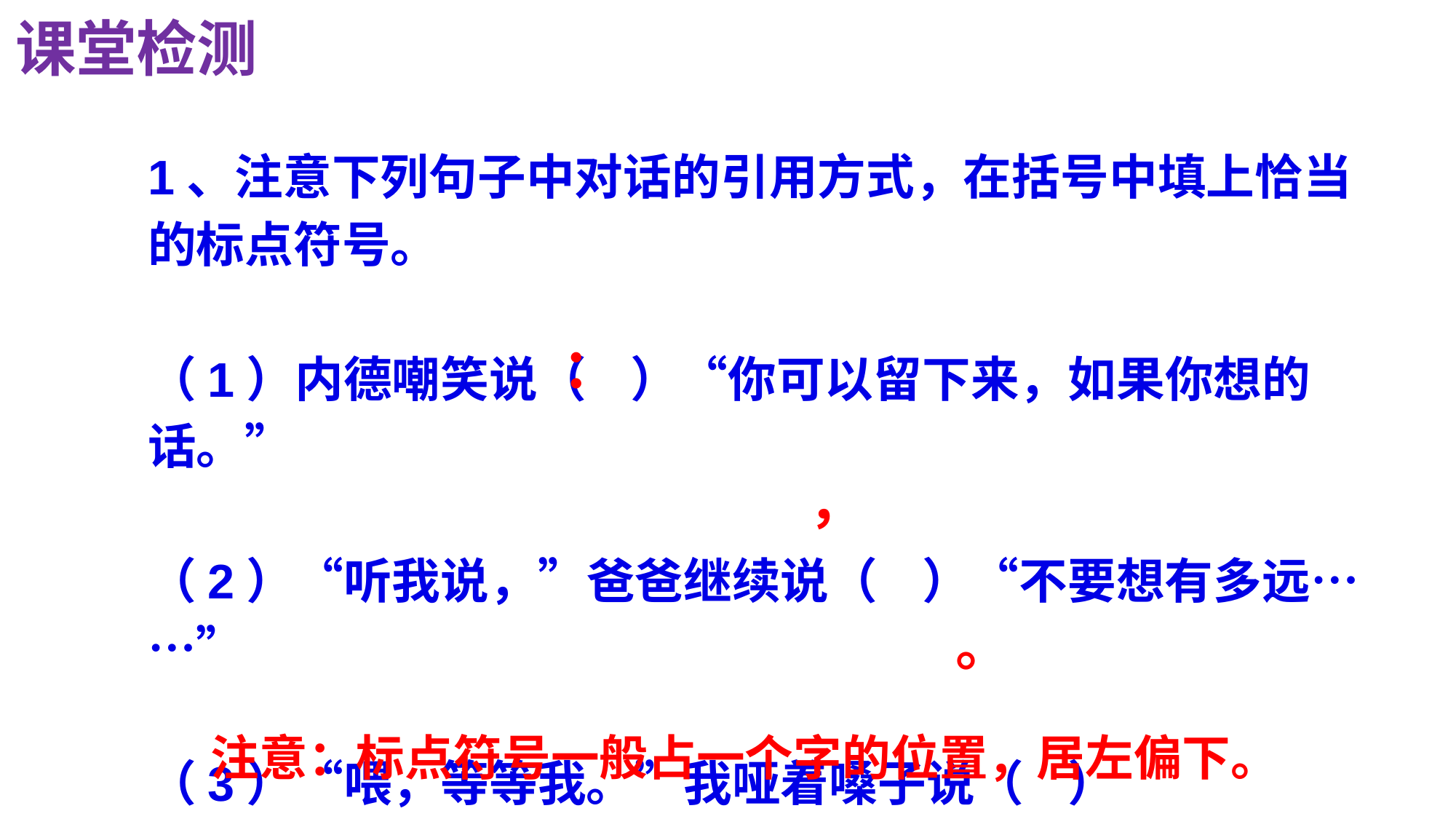

课堂检测
1、注意下列句子中对话的引用方式，在括号中填上恰当的标点符号。

（1）内德嘲笑说（    ）“你可以留下来，如果你想的话。”

（2）“听我说，”爸爸继续说（    ）“不要想有多远……”

（3）“喂，等等我。”我哑着嗓子说（    ）
：
，
。
注意：标点符号一般占一个字的位置，居左偏下。